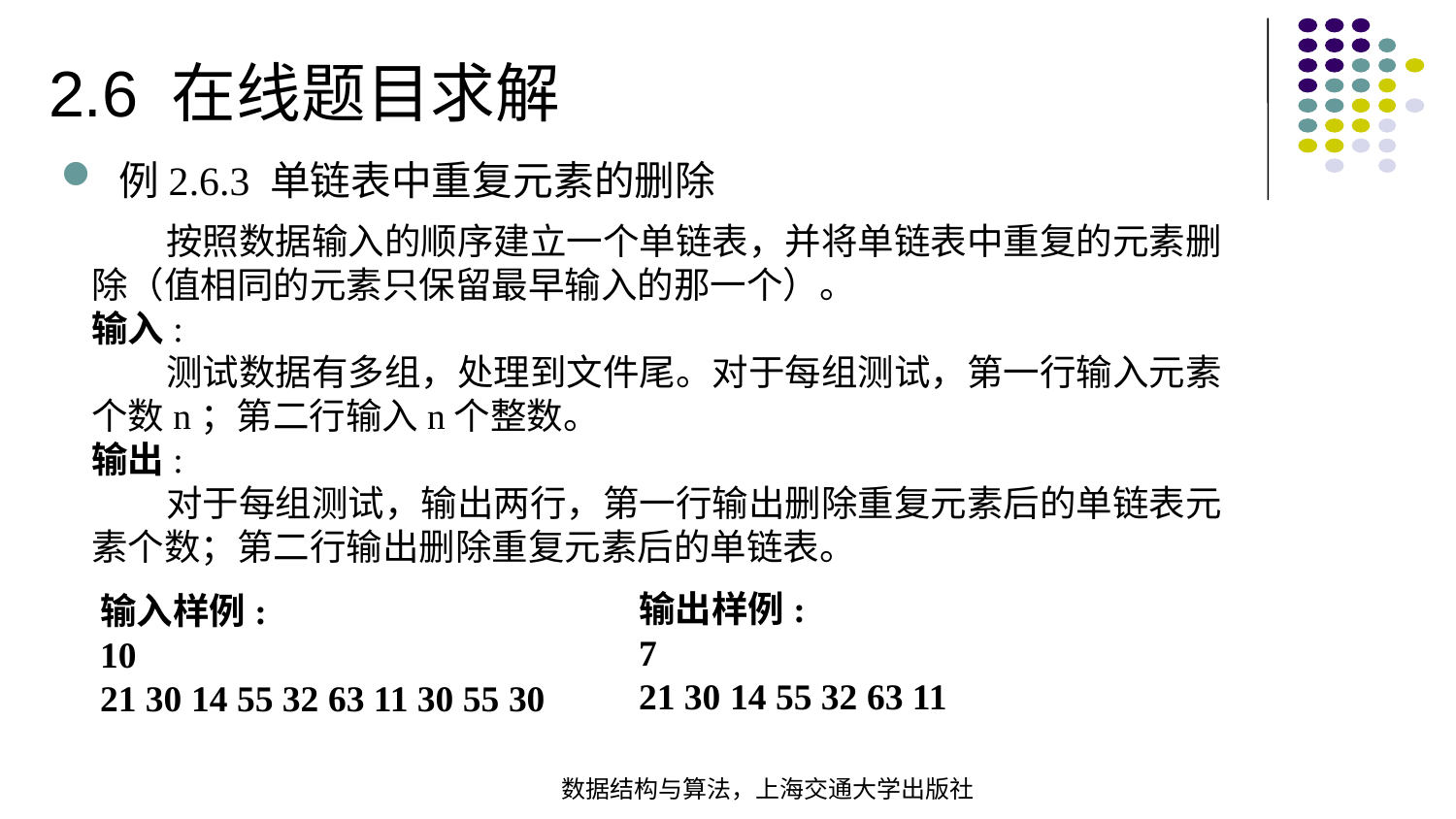

2.6 在线题目求解
例2.6.3 单链表中重复元素的删除
        按照数据输入的顺序建立一个单链表，并将单链表中重复的元素删除（值相同的元素只保留最早输入的那一个）。
输入:
        测试数据有多组，处理到文件尾。对于每组测试，第一行输入元素个数n；第二行输入n个整数。
输出:
        对于每组测试，输出两行，第一行输出删除重复元素后的单链表元素个数；第二行输出删除重复元素后的单链表。
输出样例:721 30 14 55 32 63 11
输入样例:1021 30 14 55 32 63 11 30 55 30